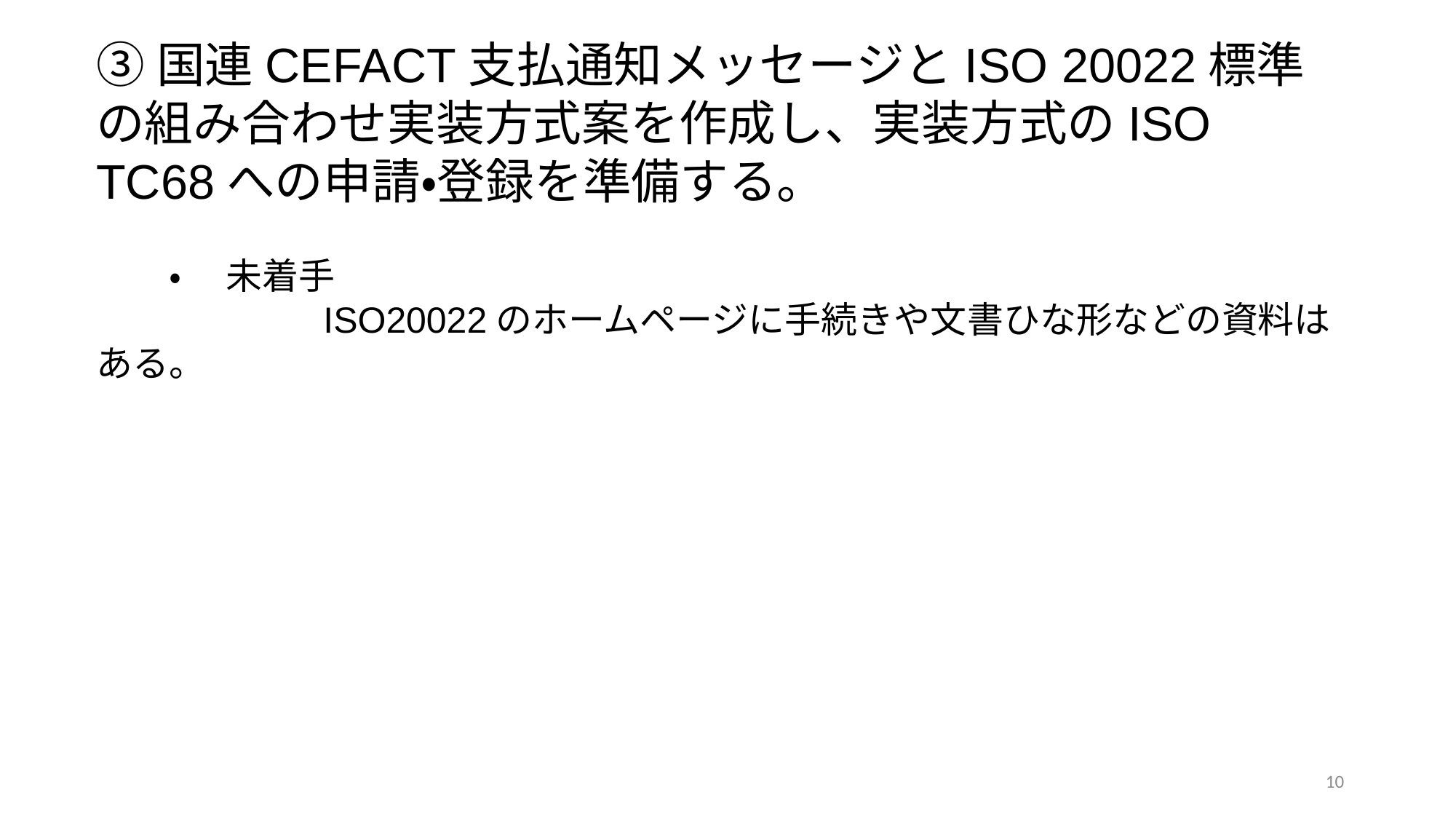

③国連CEFACT支払通知メッセージとISO 20022標準の組み合わせ実装方式案を作成し、実装方式のISO TC68への申請・登録を準備する。

　　・　 未着手
　　　　　　ISO20022のホームページに手続きや文書ひな形などの資料はある。

10